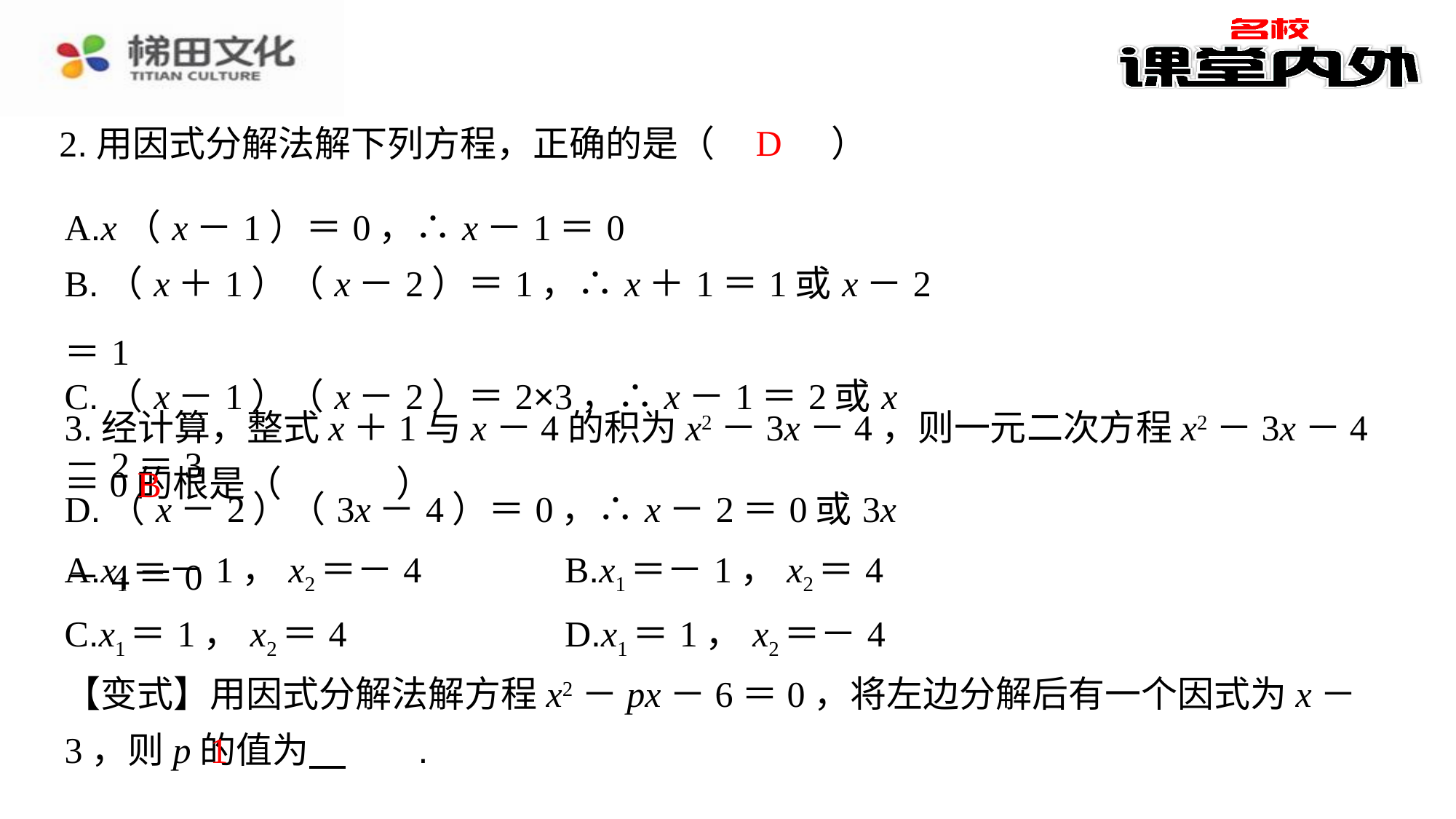

D
2.用因式分解法解下列方程，正确的是（　D　）
| A.x（x－1）＝0，∴x－1＝0 |
| --- |
| B.（x＋1）（x－2）＝1，∴x＋1＝1或x－2＝1 |
| C.（x－1）（x－2）＝2×3，∴x－1＝2或x－2＝3 |
| D.（x－2）（3x－4）＝0，∴x－2＝0或3x－4＝0 |
3.经计算，整式x＋1与x－4的积为x2－3x－4，则一元二次方程x2－3x－4＝0的根是（　B　）
B
| A.x1＝－1，x2＝－4 | B.x1＝－1，x2＝4 |
| --- | --- |
| C.x1＝1，x2＝4 | D.x1＝1，x2＝－4 |
【变式】用因式分解法解方程x2－px－6＝0，将左边分解后有一个因式为x－3，则p的值为 　1　⁠.
1